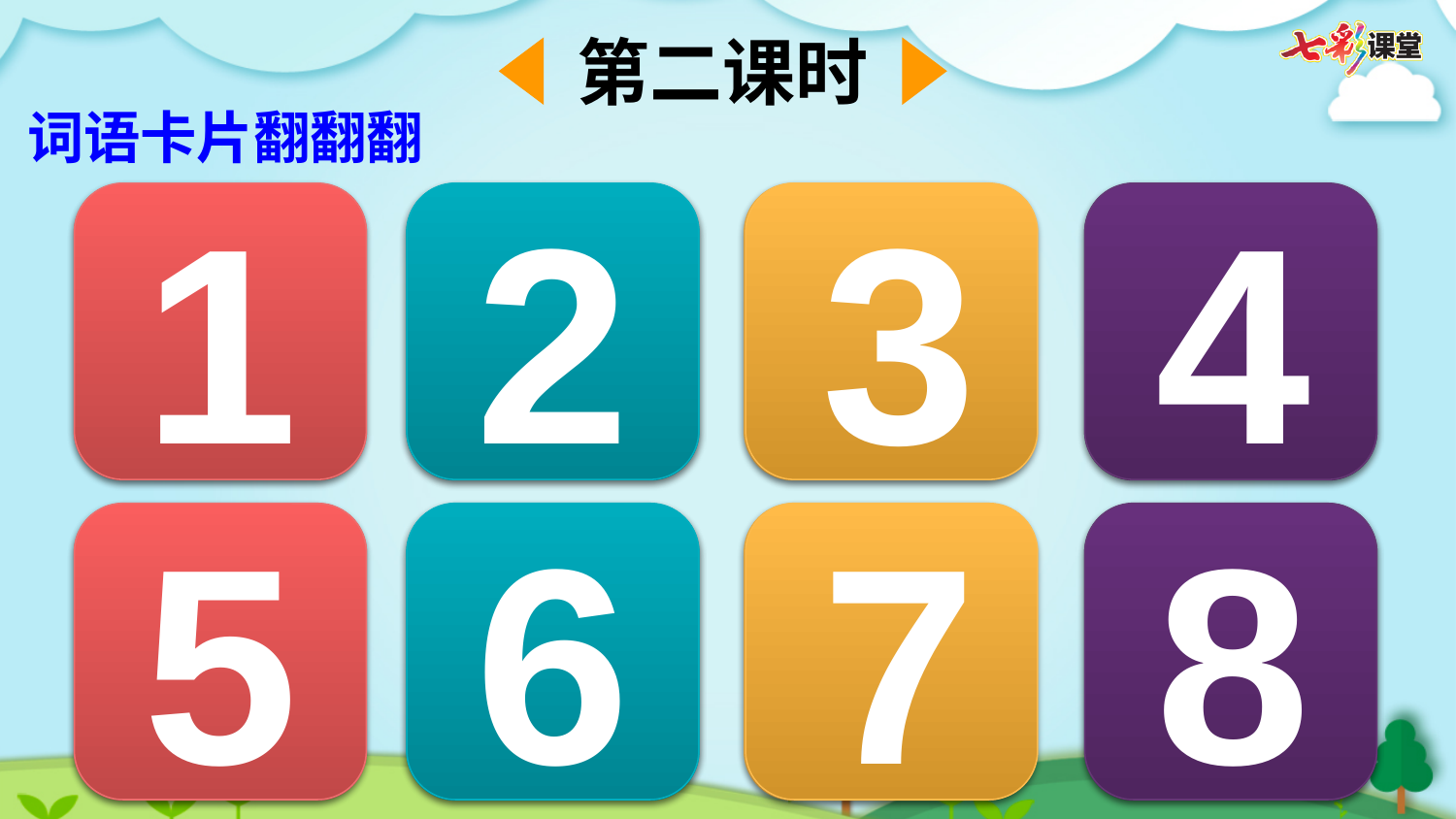

第二课时

    词语卡片翻翻翻
1

2

3

4

乌鸦

办法

找水

到处
5

6

7

8

放走

升高

旁边

进来